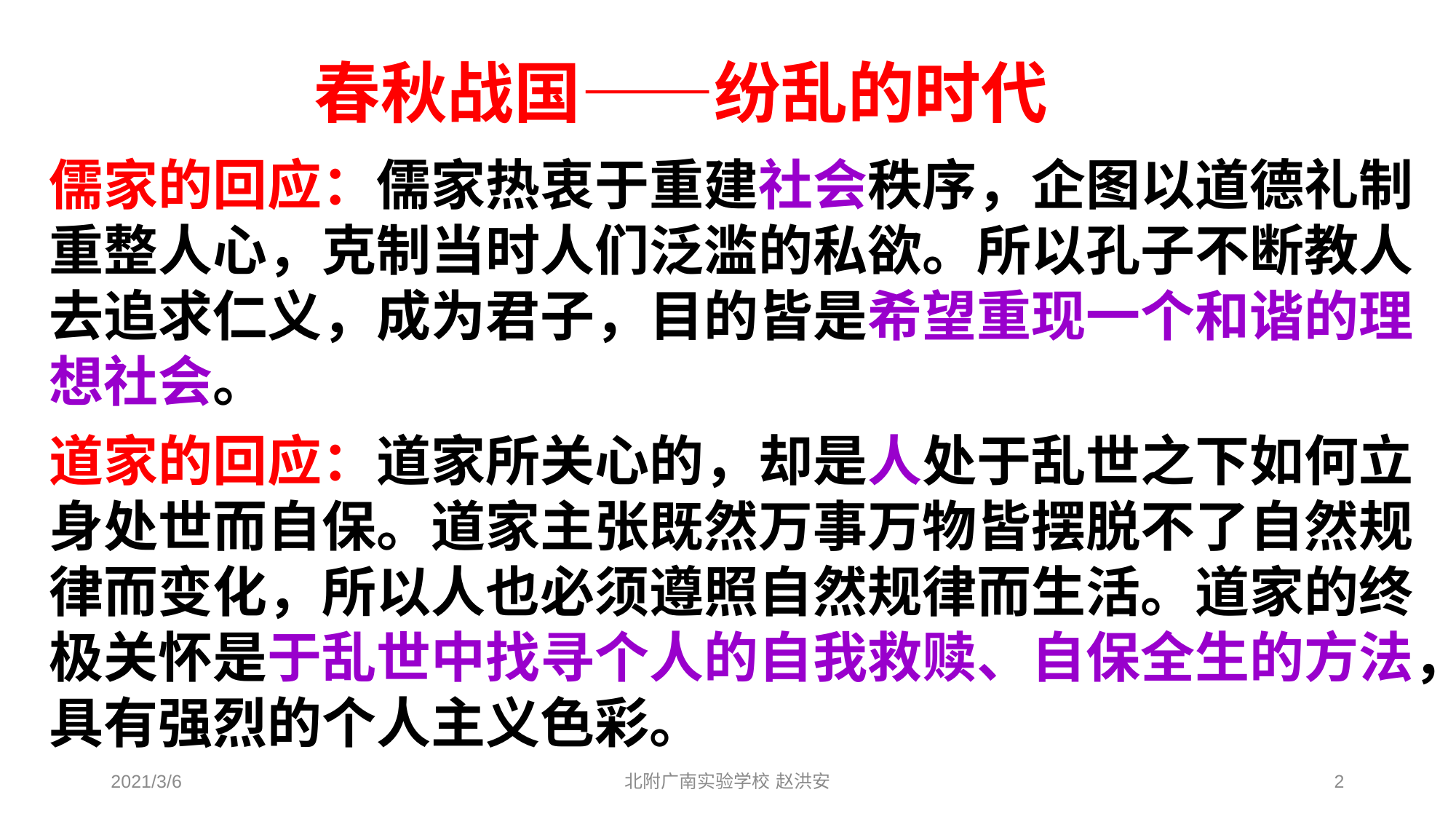

春秋战国——纷乱的时代
儒家的回应：儒家热衷于重建社会秩序，企图以道德礼制重整人心，克制当时人们泛滥的私欲。所以孔子不断教人去追求仁义，成为君子，目的皆是希望重现一个和谐的理想社会。
道家的回应：道家所关心的，却是人处于乱世之下如何立身处世而自保。道家主张既然万事万物皆摆脱不了自然规律而变化，所以人也必须遵照自然规律而生活。道家的终极关怀是于乱世中找寻个人的自我救赎、自保全生的方法，具有强烈的个人主义色彩。
2021/3/6
北附广南实验学校 赵洪安
2